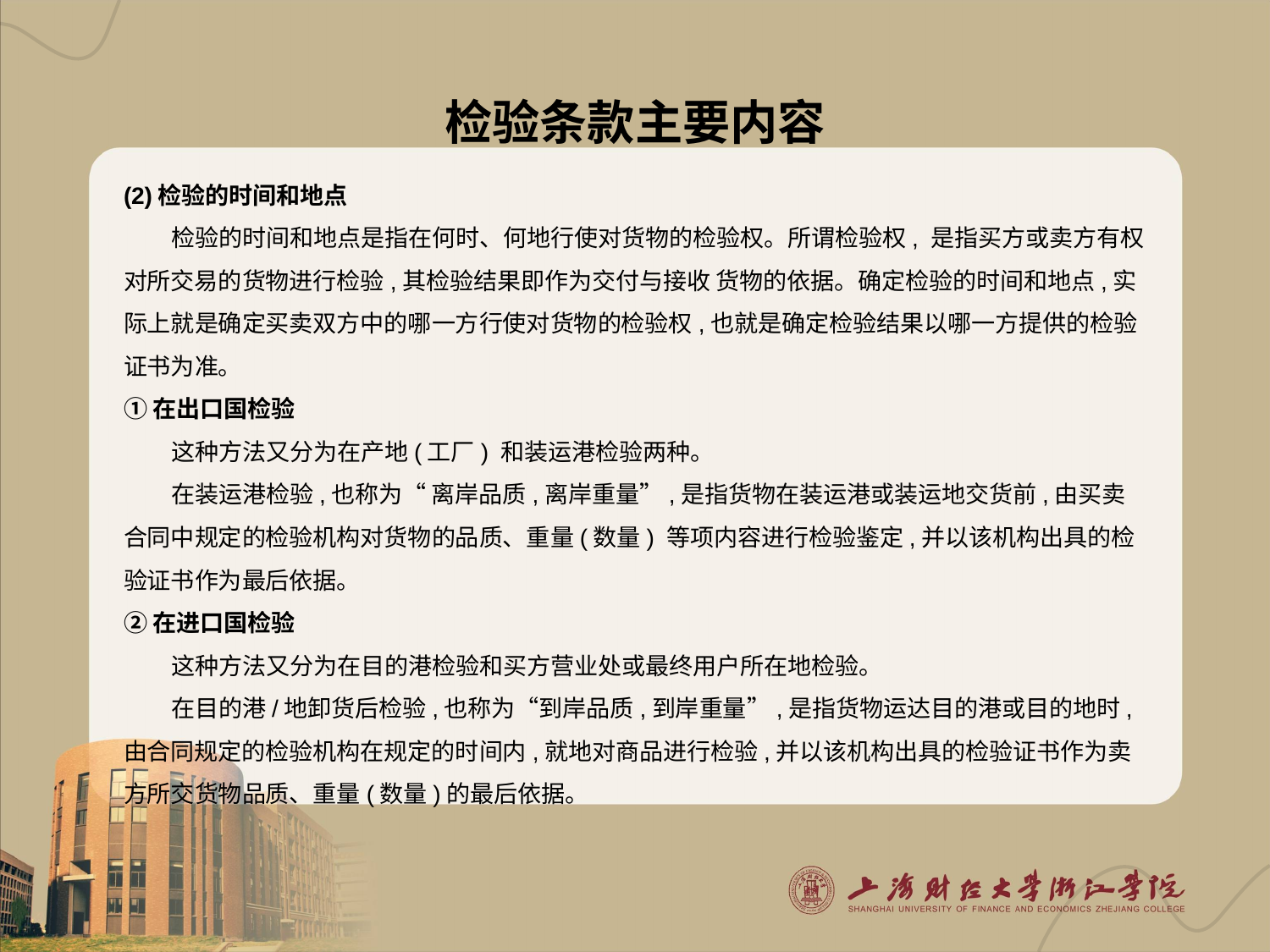

# 检验条款主要内容
(2)检验的时间和地点
检验的时间和地点是指在何时、何地行使对货物的检验权。所谓检验权, 是指买方或卖方有权对所交易的货物进行检验,其检验结果即作为交付与接收 货物的依据。确定检验的时间和地点,实际上就是确定买卖双方中的哪一方行使对货物的检验权,也就是确定检验结果以哪一方提供的检验证书为准。
①在出口国检验
这种方法又分为在产地(工厂) 和装运港检验两种。
在装运港检验,也称为“ 离岸品质,离岸重量”,是指货物在装运港或装运地交货前,由买卖合同中规定的检验机构对货物的品质、重量(数量) 等项内容进行检验鉴定,并以该机构出具的检验证书作为最后依据。
②在进口国检验
这种方法又分为在目的港检验和买方营业处或最终用户所在地检验。
在目的港/地卸货后检验,也称为“到岸品质,到岸重量”,是指货物运达目的港或目的地时,由合同规定的检验机构在规定的时间内,就地对商品进行检验,并以该机构出具的检验证书作为卖方所交货物品质、重量(数量)的最后依据。